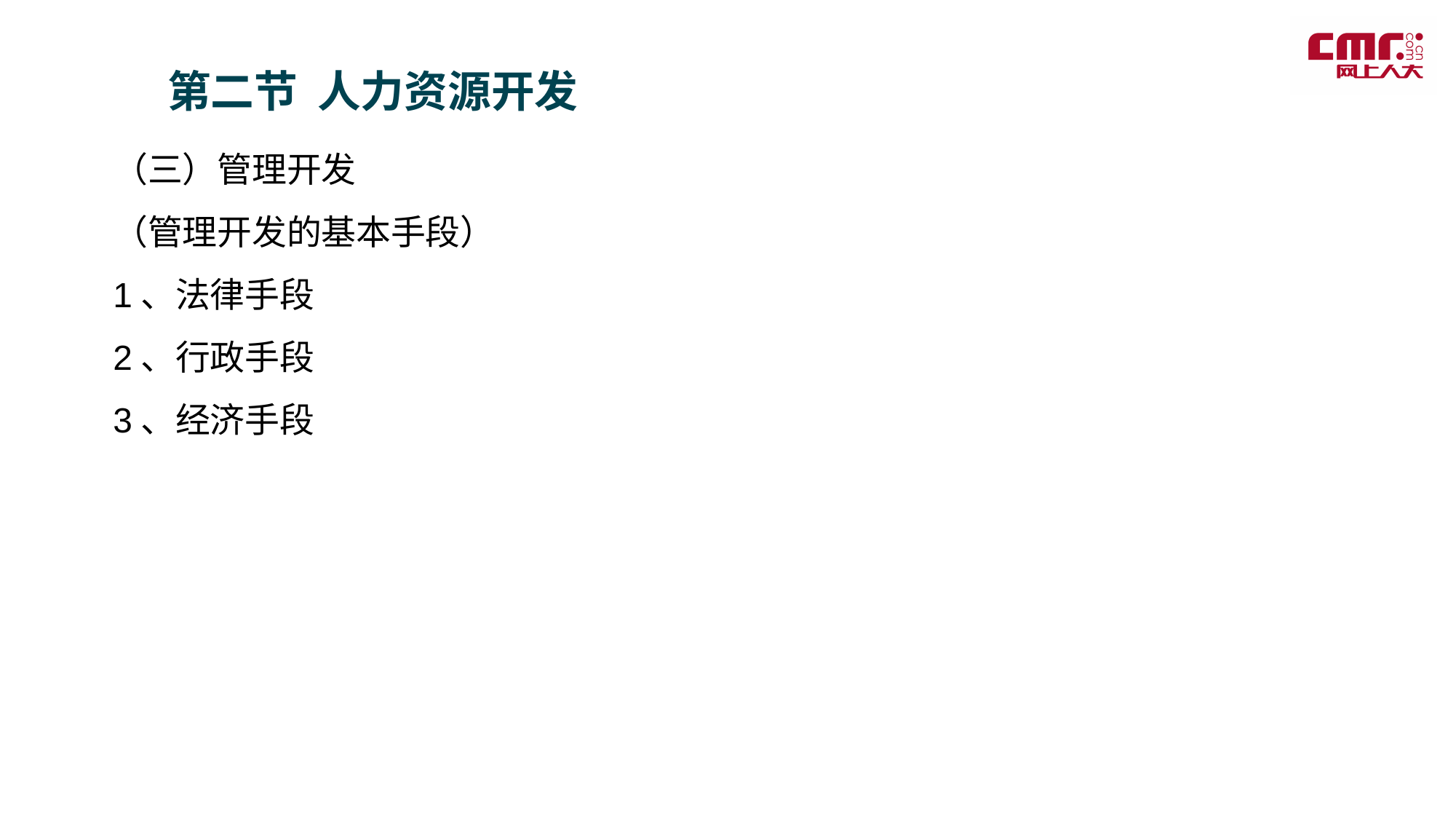

第二节  人力资源开发
（三）管理开发
（管理开发的基本手段）
1、法律手段
2、行政手段
3、经济手段